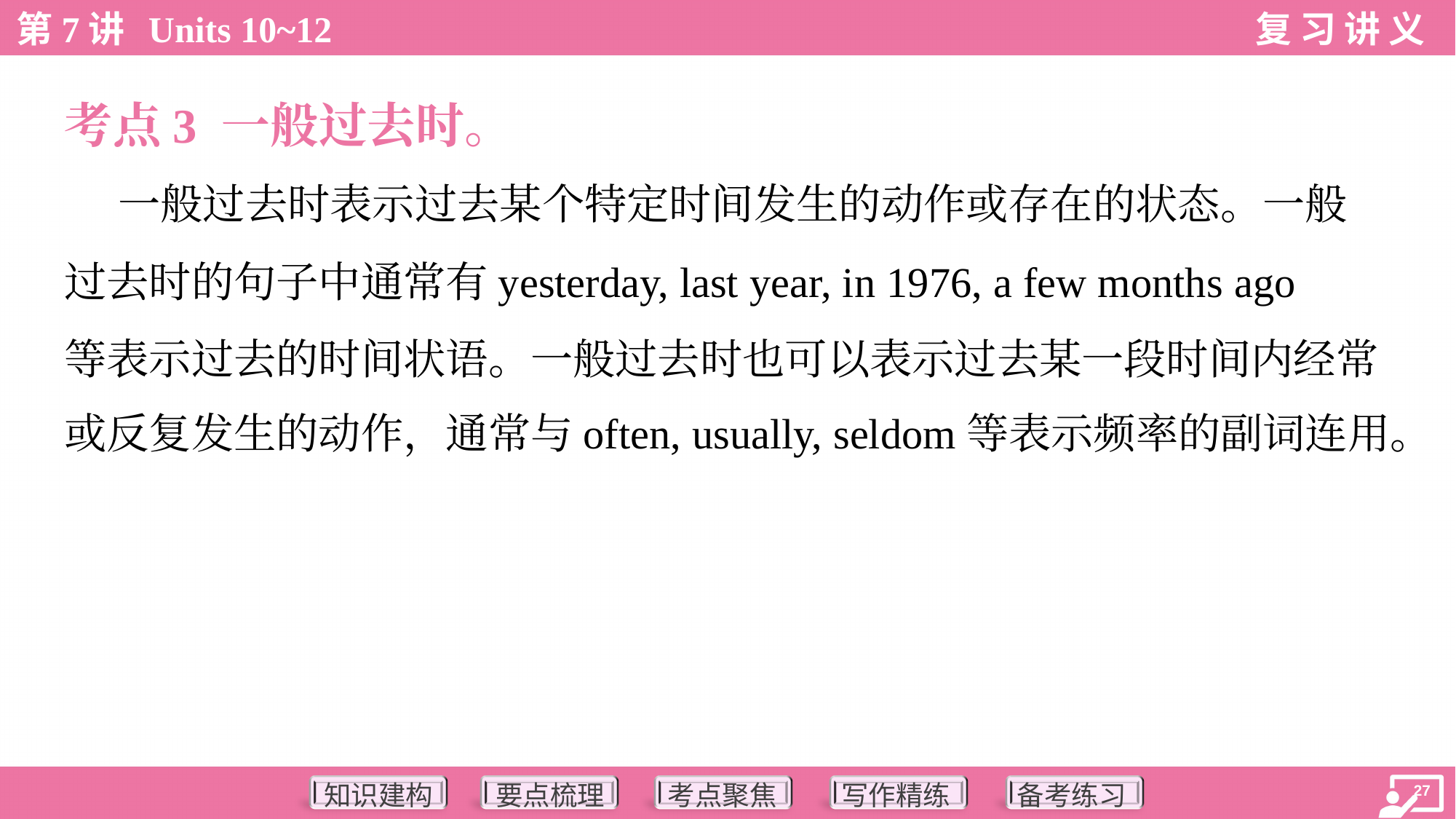

考点3 一般过去时。
    一般过去时表示过去某个特定时间发生的动作或存在的状态。一般
过去时的句子中通常有yesterday, last year, in 1976, a few months ago
等表示过去的时间状语。一般过去时也可以表示过去某一段时间内经常
或反复发生的动作，通常与often, usually, seldom等表示频率的副词连用。